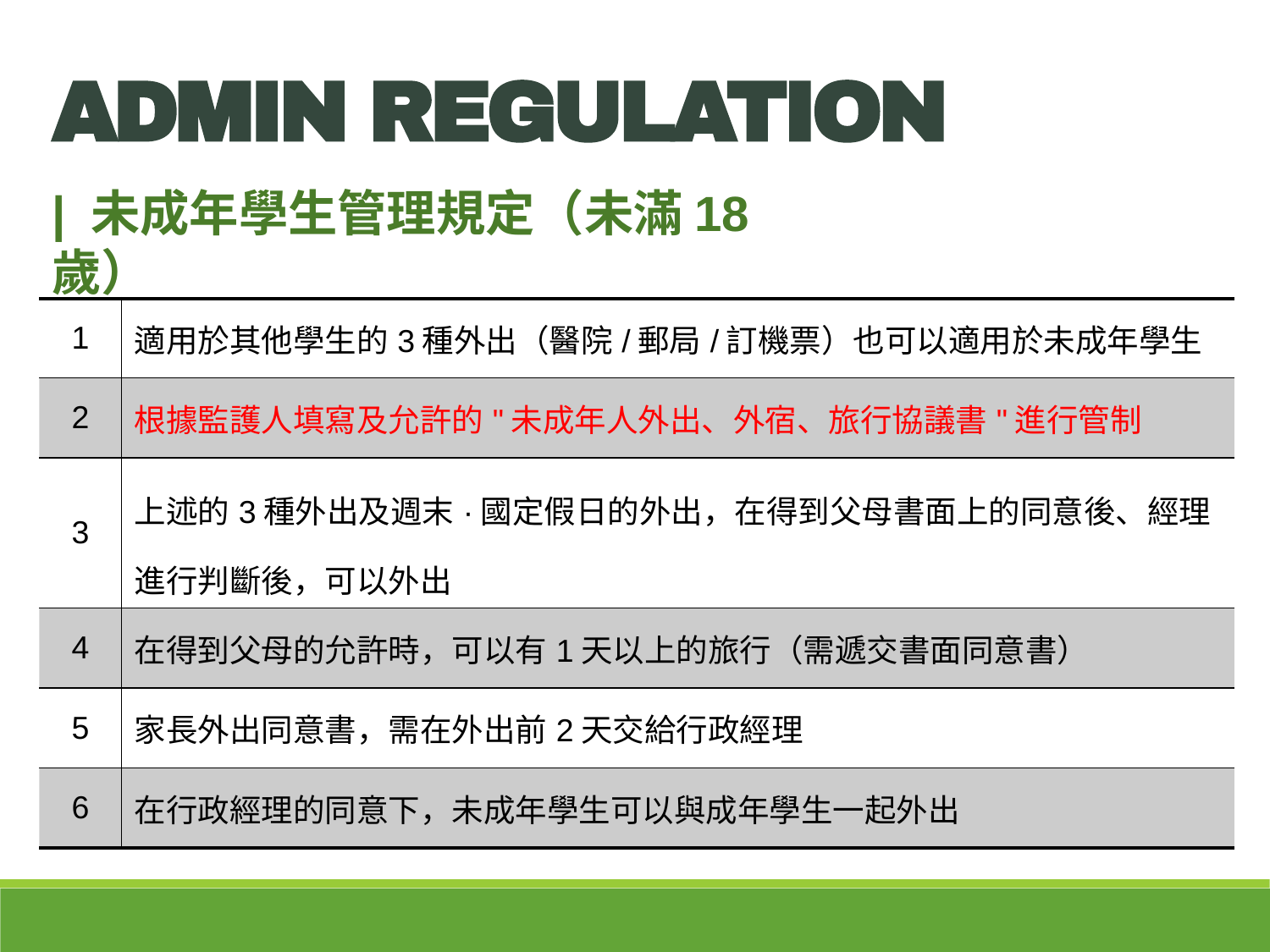

ADMIN regulation
| 未成年學生管理規定（未滿18歲）
| 1 | 適用於其他學生的3種外出（醫院/郵局/訂機票）也可以適用於未成年學生 |
| --- | --- |
| 2 | 根據監護人填寫及允許的"未成年人外出、外宿、旅行協議書"進行管制 |
| 3 | 上述的3種外出及週末·國定假日的外出，在得到父母書面上的同意後、經理進行判斷後，可以外出 |
| 4 | 在得到父母的允許時，可以有1天以上的旅行（需遞交書面同意書） |
| 5 | 家長外出同意書，需在外出前2天交給行政經理 |
| 6 | 在行政經理的同意下，未成年學生可以與成年學生一起外出 |